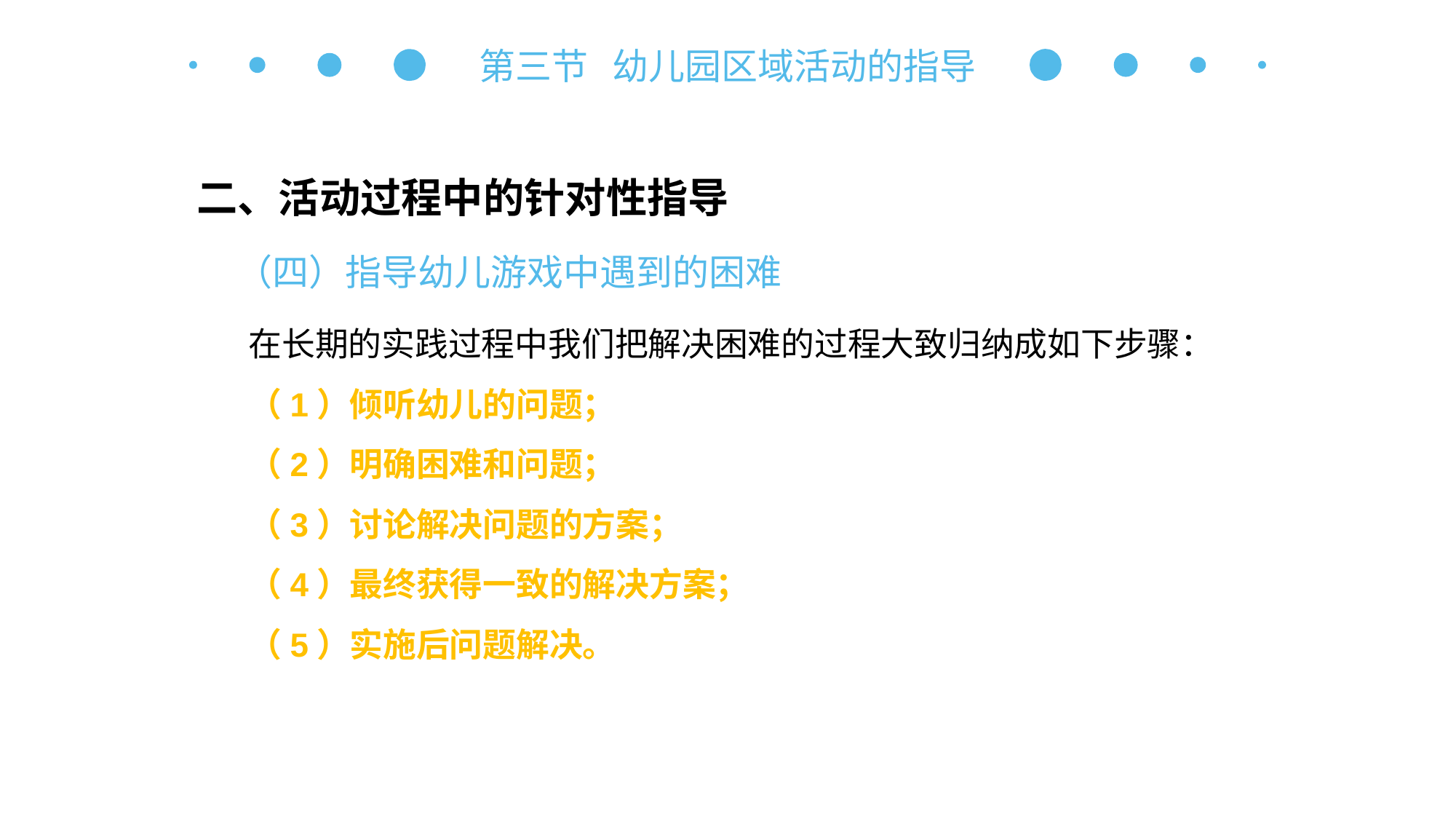

第三节   幼儿园区域活动的指导

二、活动过程中的针对性指导
（四）指导幼儿游戏中遇到的困难
在长期的实践过程中我们把解决困难的过程大致归纳成如下步骤：
（1）倾听幼儿的问题；
（2）明确困难和问题；
（3）讨论解决问题的方案；
（4）最终获得一致的解决方案；
（5）实施后问题解决。